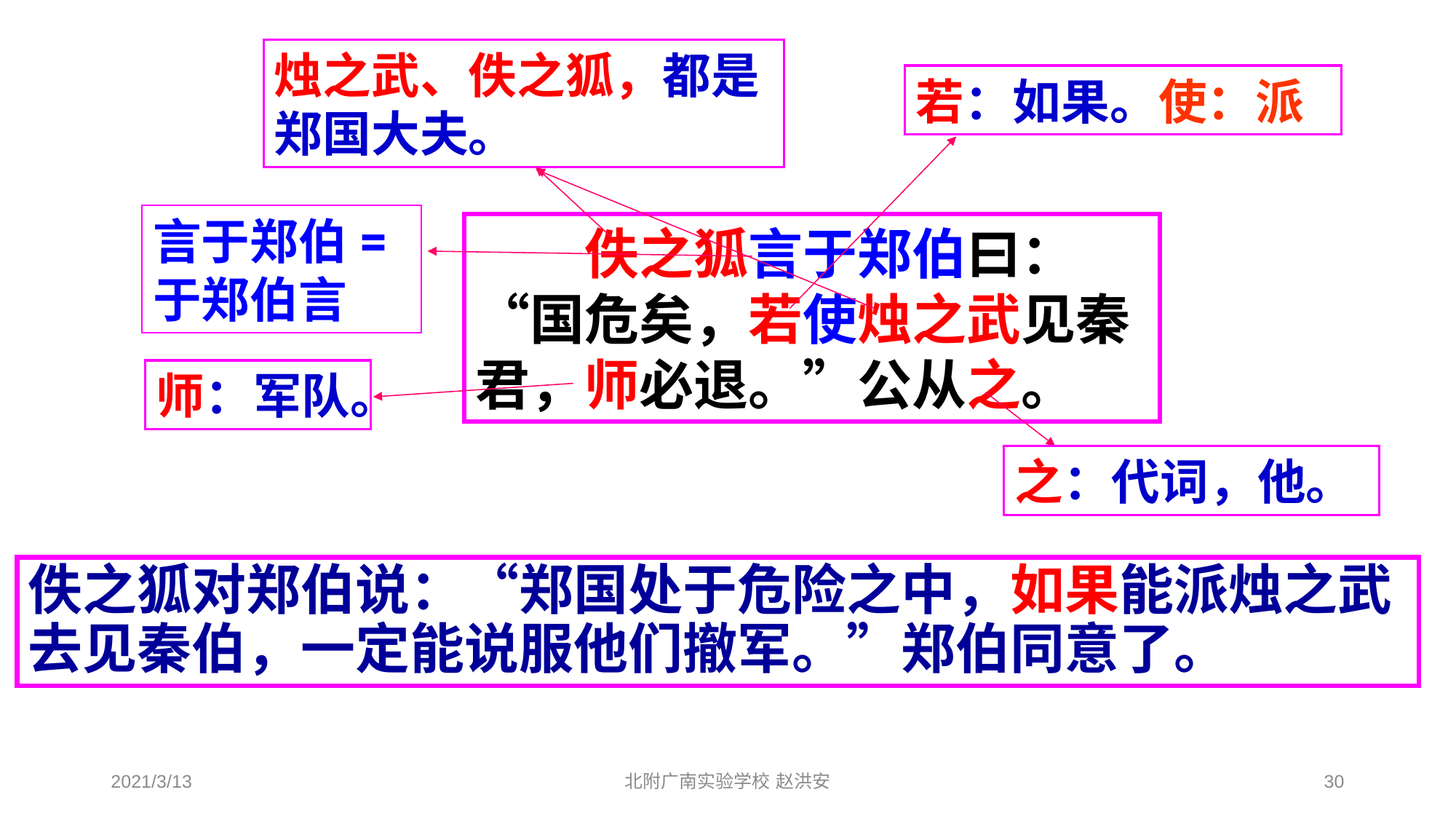

烛之武、佚之狐，都是郑国大夫。
若：如果。使：派

言于郑伯=于郑伯言
　　佚之狐言于郑伯曰：“国危矣，若使烛之武见秦君，师必退。”公从之。

师：军队。

之：代词，他。
佚之狐对郑伯说：“郑国处于危险之中，如果能派烛之武去见秦伯，一定能说服他们撤军。”郑伯同意了。
2021/3/13
北附广南实验学校 赵洪安
30